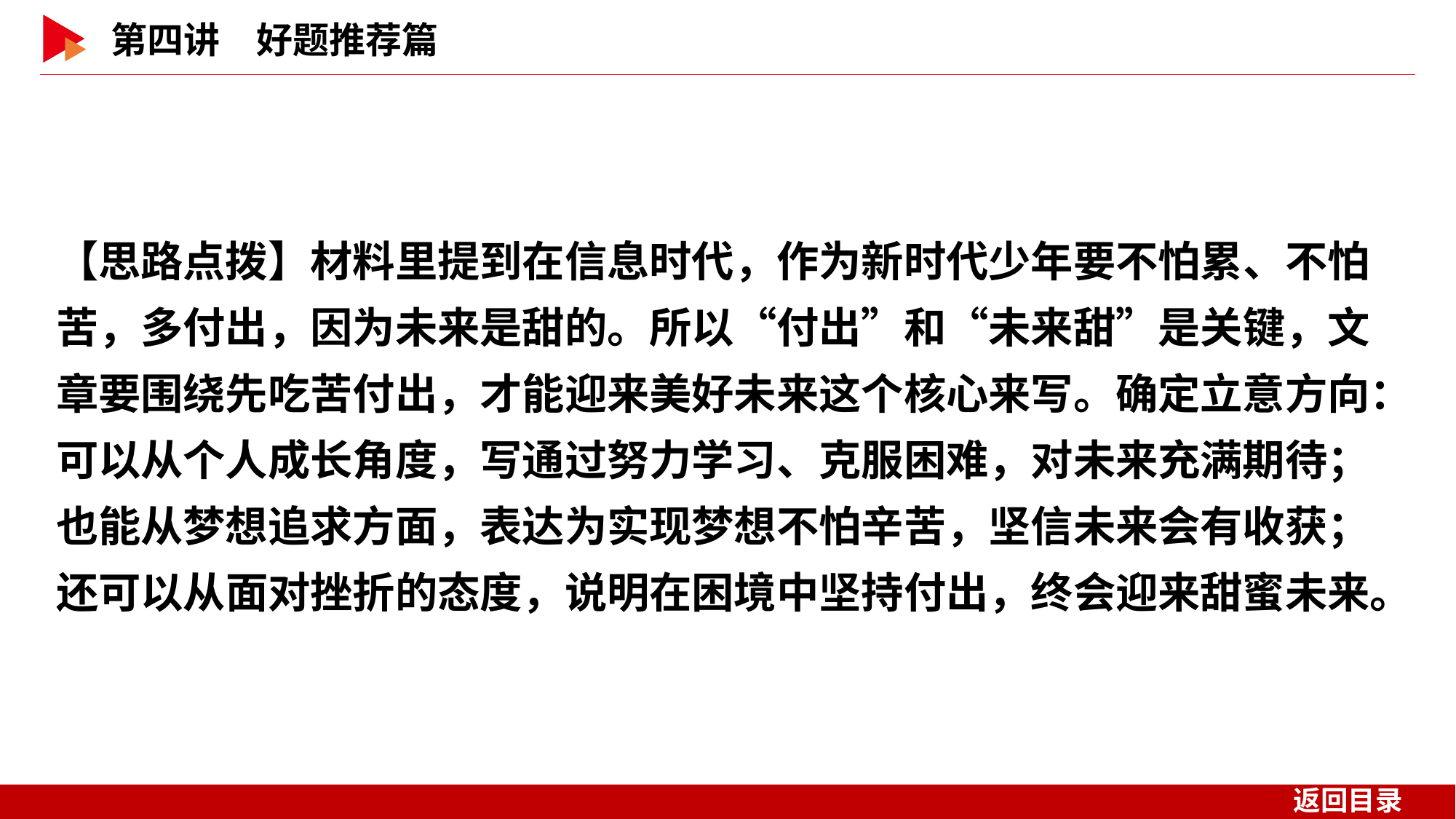

【思路点拨】材料里提到在信息时代，作为新时代少年要不怕累、不怕苦，多付出，因为未来是甜的。所以“付出”和“未来甜”是关键，文章要围绕先吃苦付出，才能迎来美好未来这个核心来写。确定立意方向：可以从个人成长角度，写通过努力学习、克服困难，对未来充满期待；也能从梦想追求方面，表达为实现梦想不怕辛苦，坚信未来会有收获；还可以从面对挫折的态度，说明在困境中坚持付出，终会迎来甜蜜未来。